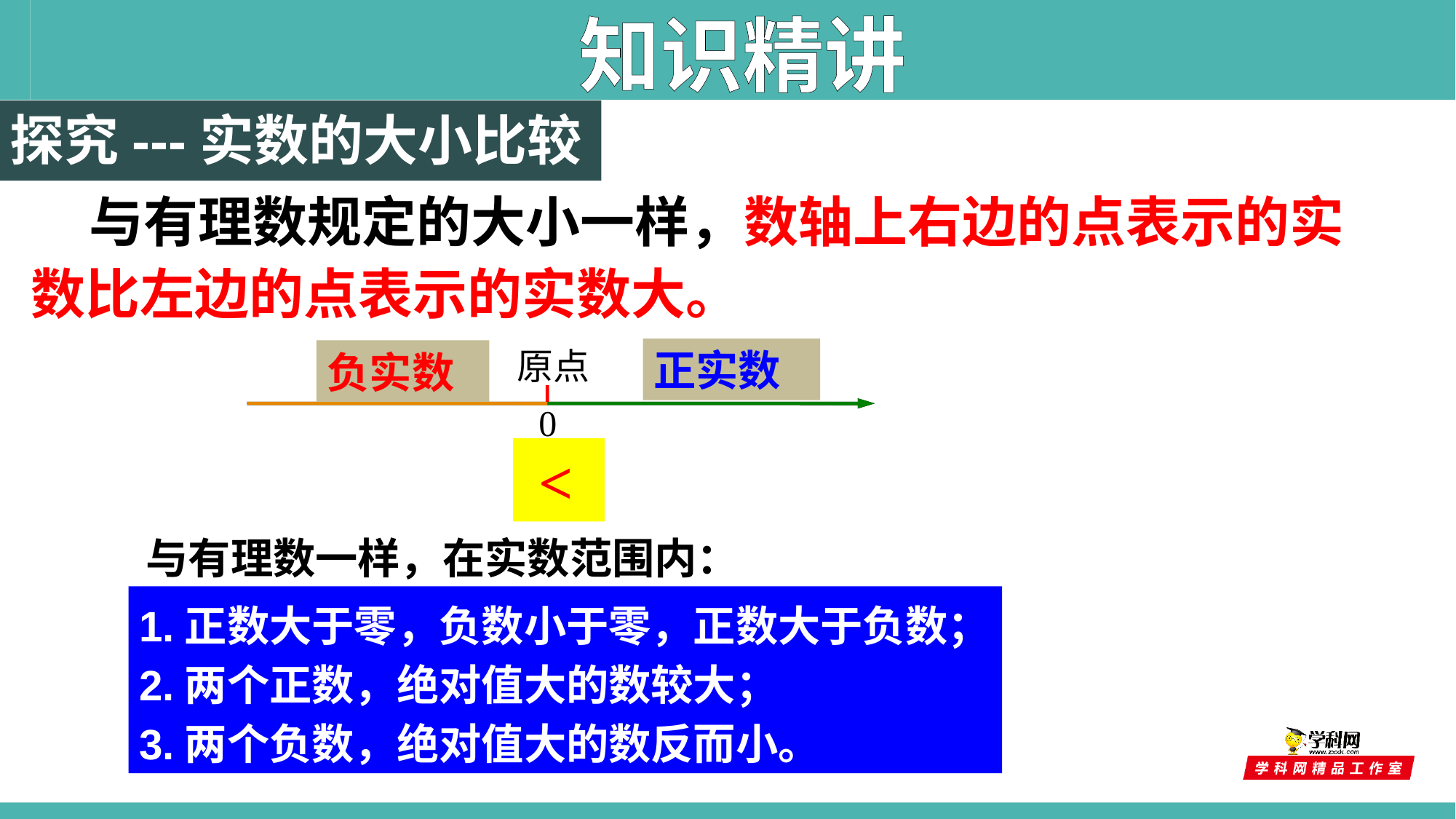

知识精讲
探究---实数的大小比较
     与有理数规定的大小一样，数轴上右边的点表示的实数比左边的点表示的实数大。
原点
正实数
负实数

0

 <
与有理数一样，在实数范围内：
1.正数大于零，负数小于零，正数大于负数；
2.两个正数，绝对值大的数较大；
3.两个负数，绝对值大的数反而小。